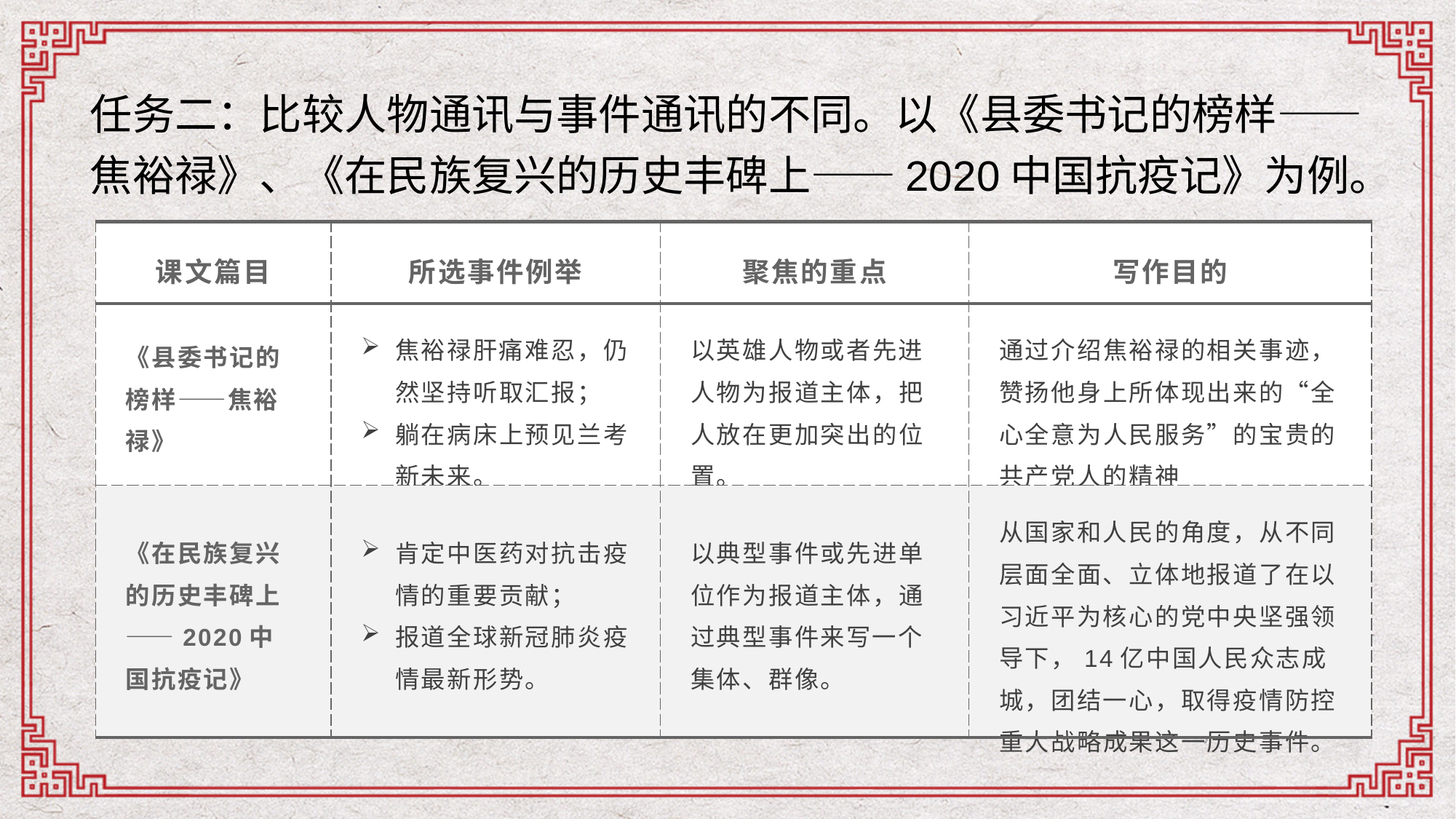

任务二：比较人物通讯与事件通讯的不同。以《县委书记的榜样——焦裕禄》、《在民族复兴的历史丰碑上——2020中国抗疫记》为例。
| 课文篇目 | 所选事件例举 | 聚焦的重点 | 写作目的 |
| --- | --- | --- | --- |
| 《县委书记的榜样——焦裕禄》 | 焦裕禄肝痛难忍，仍然坚持听取汇报； 躺在病床上预见兰考新未来。 | 以英雄人物或者先进人物为报道主体，把人放在更加突出的位置。 | 通过介绍焦裕禄的相关事迹，赞扬他身上所体现出来的“全心全意为人民服务”的宝贵的共产党人的精神 |
| 《在民族复兴的历史丰碑上——2020中国抗疫记》 | 肯定中医药对抗击疫情的重要贡献； 报道全球新冠肺炎疫情最新形势。 | 以典型事件或先进单位作为报道主体，通过典型事件来写一个集体、群像。 | 从国家和人民的角度，从不同层面全面、立体地报道了在以习近平为核心的党中央坚强领导下，14亿中国人民众志成城，团结一心，取得疫情防控重大战略成果这一历史事件。 |